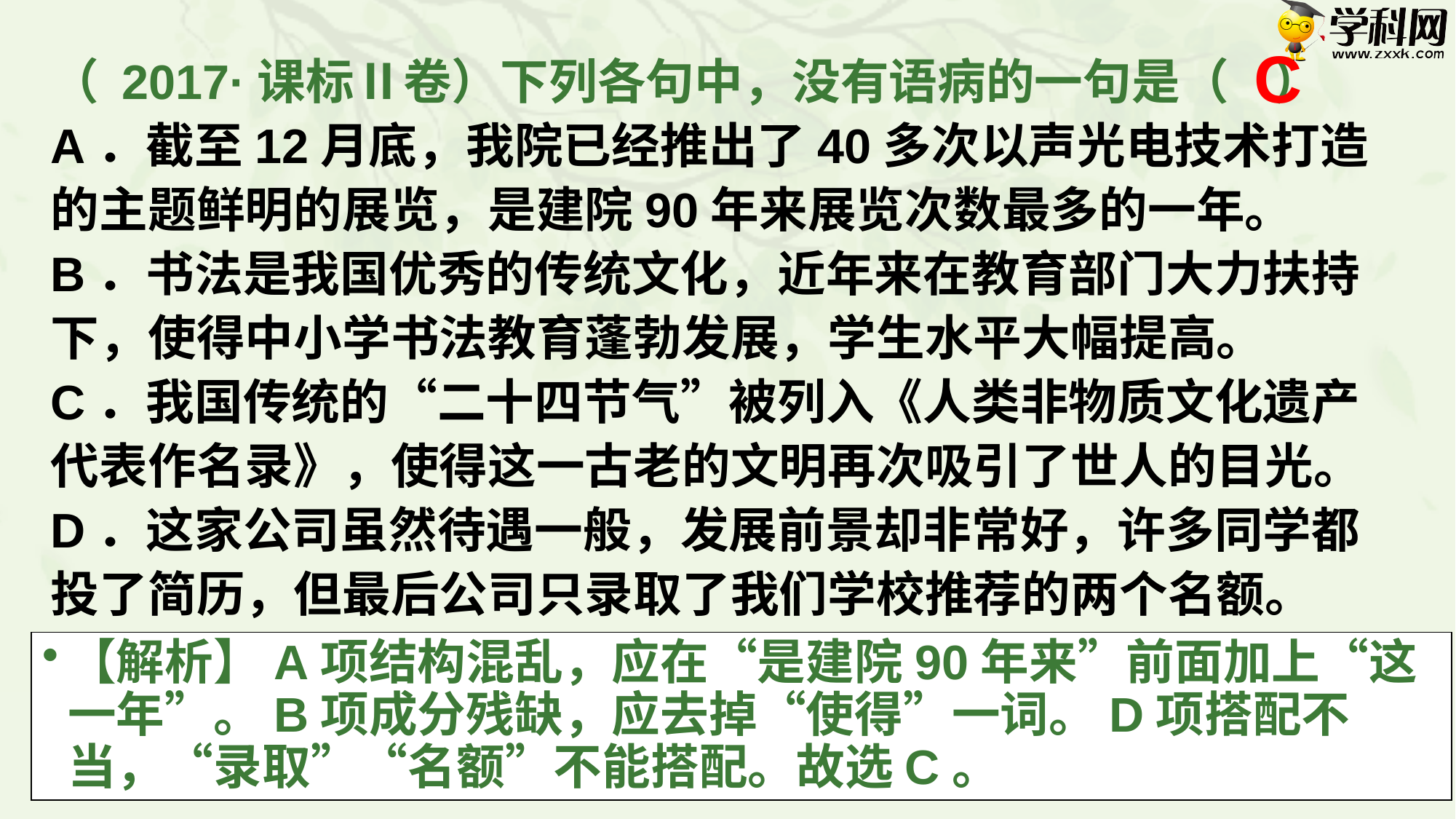

C
（ 2017·课标Ⅱ卷）下列各句中，没有语病的一句是（    ）
A．截至12月底，我院已经推出了40多次以声光电技术打造的主题鲜明的展览，是建院90年来展览次数最多的一年。
B．书法是我国优秀的传统文化，近年来在教育部门大力扶持下，使得中小学书法教育蓬勃发展，学生水平大幅提高。
C．我国传统的“二十四节气”被列入《人类非物质文化遗产代表作名录》，使得这一古老的文明再次吸引了世人的目光。
D．这家公司虽然待遇一般，发展前景却非常好，许多同学都投了简历，但最后公司只录取了我们学校推荐的两个名额。
【解析】A项结构混乱，应在“是建院90年来”前面加上“这一年”。B项成分残缺，应去掉“使得”一词。D项搭配不当，“录取”“名额”不能搭配。故选C。